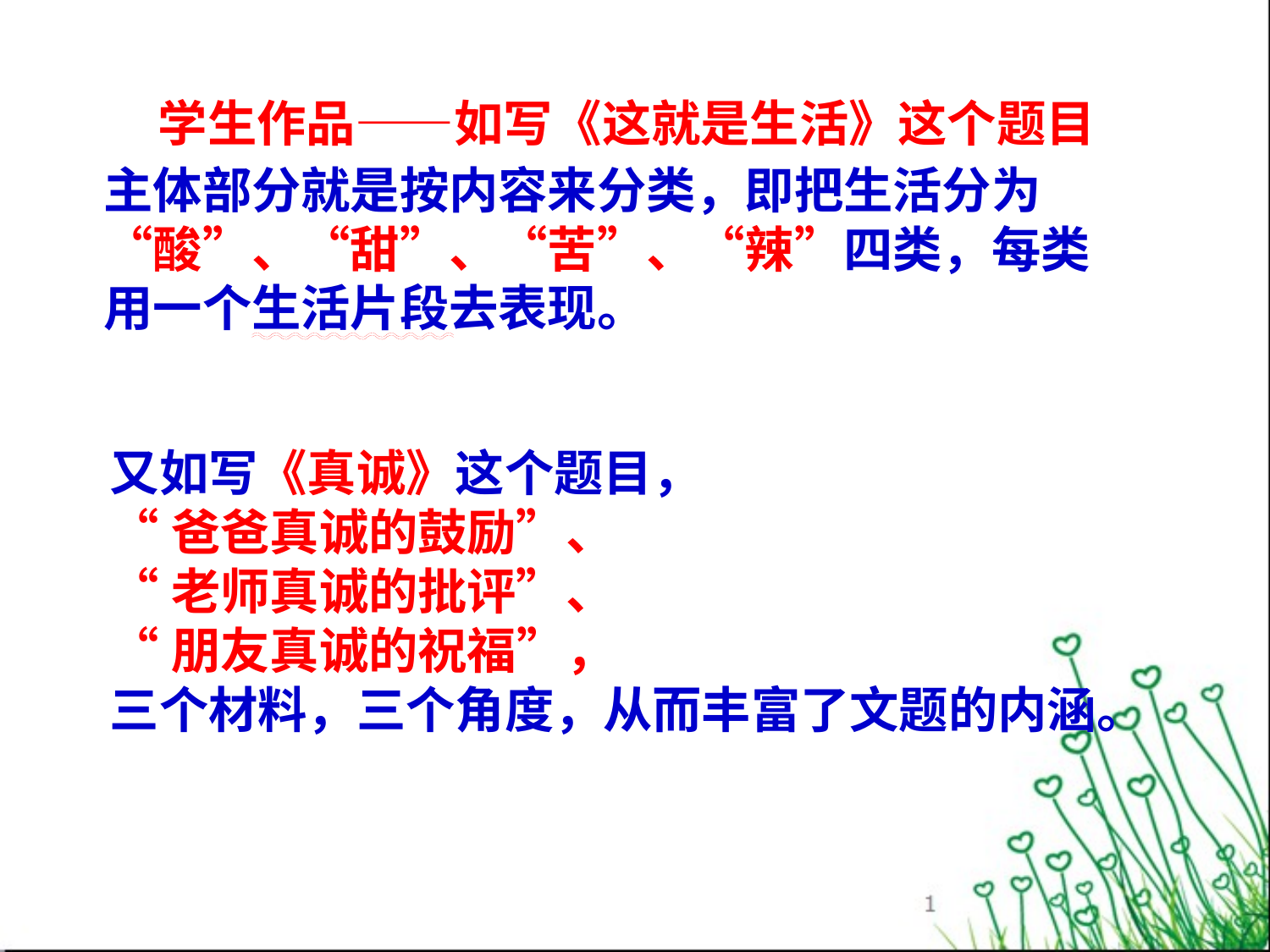

学生作品——如写《这就是生活》这个题目
主体部分就是按内容来分类，即把生活分为“酸”、“甜”、“苦”、“辣”四类，每类用一个生活片段去表现。
又如写《真诚》这个题目，
“爸爸真诚的鼓励”、
“老师真诚的批评”、
“朋友真诚的祝福”，
三个材料，三个角度，从而丰富了文题的内涵。